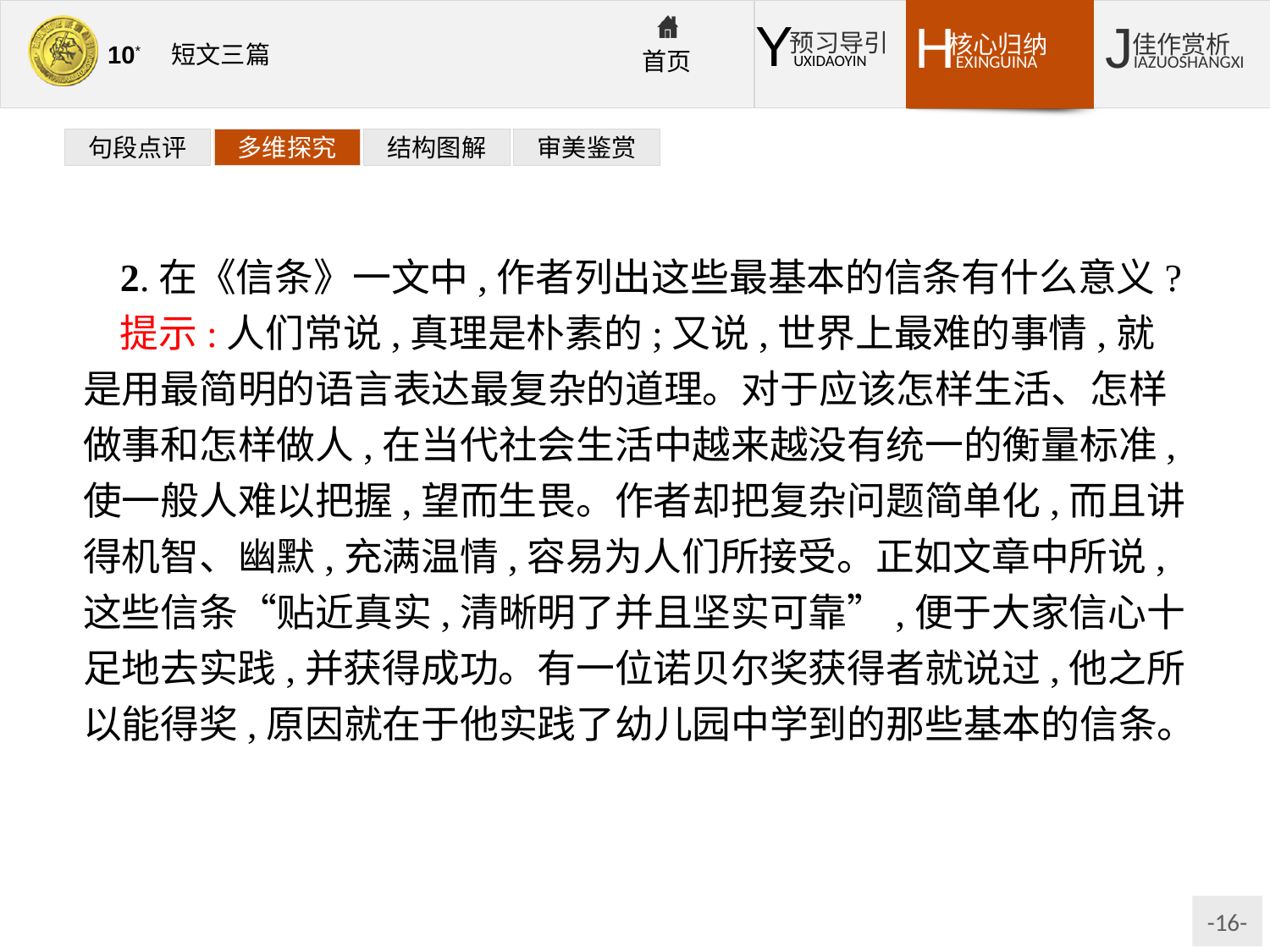

句段点评
多维探究
结构图解
审美鉴赏
2.在《信条》一文中,作者列出这些最基本的信条有什么意义?
提示:人们常说,真理是朴素的;又说,世界上最难的事情,就是用最简明的语言表达最复杂的道理。对于应该怎样生活、怎样做事和怎样做人,在当代社会生活中越来越没有统一的衡量标准,使一般人难以把握,望而生畏。作者却把复杂问题简单化,而且讲得机智、幽默,充满温情,容易为人们所接受。正如文章中所说,这些信条“贴近真实,清晰明了并且坚实可靠”,便于大家信心十足地去实践,并获得成功。有一位诺贝尔奖获得者就说过,他之所以能得奖,原因就在于他实践了幼儿园中学到的那些基本的信条。